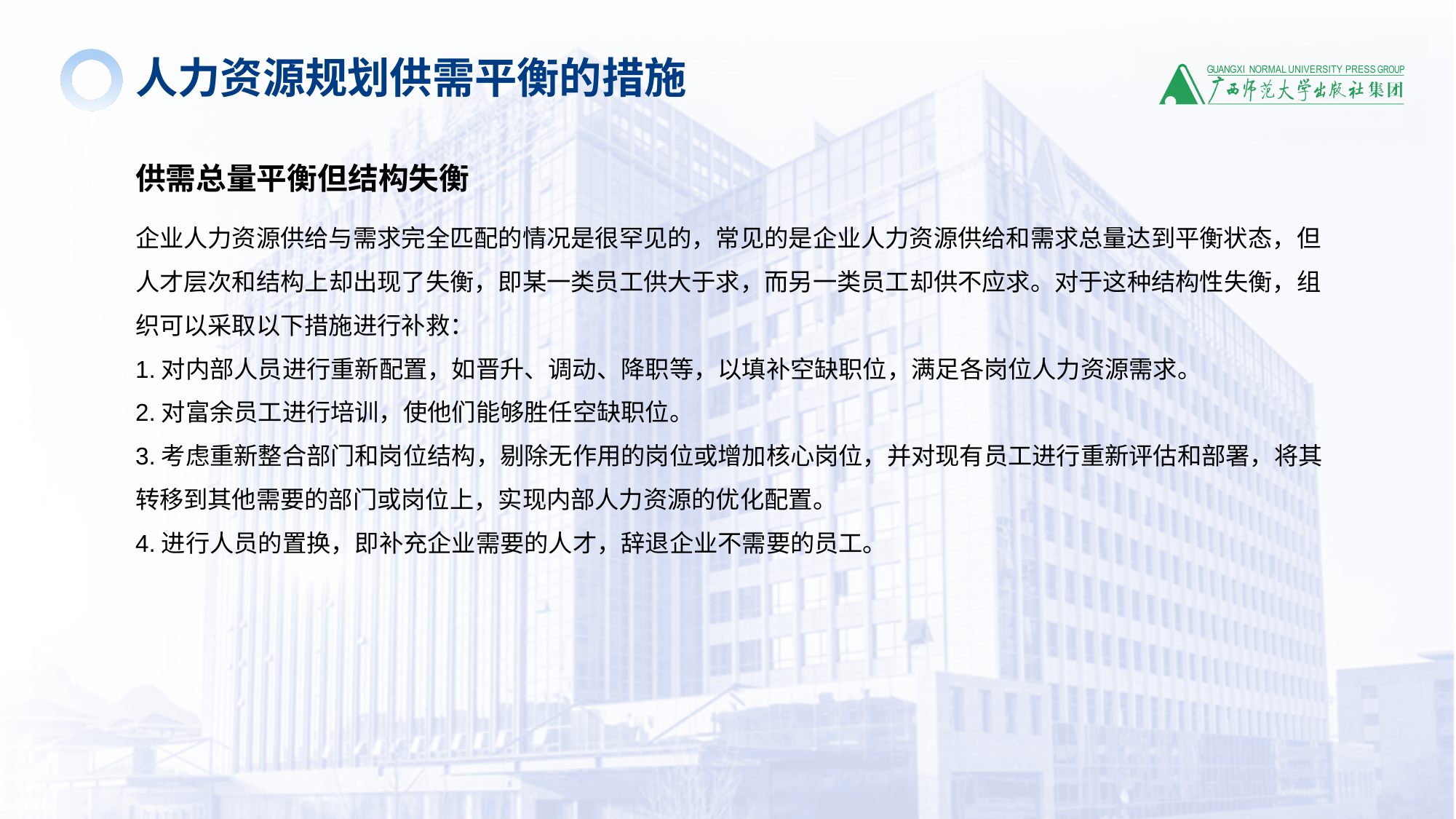

人力资源规划供需平衡的措施

供需总量平衡但结构失衡
企业人力资源供给与需求完全匹配的情况是很罕见的，常见的是企业人力资源供给和需求总量达到平衡状态，但人才层次和结构上却出现了失衡，即某一类员工供大于求，而另一类员工却供不应求。对于这种结构性失衡，组织可以采取以下措施进行补救：
1.对内部人员进行重新配置，如晋升、调动、降职等，以填补空缺职位，满足各岗位人力资源需求。
2.对富余员工进行培训，使他们能够胜任空缺职位。
3.考虑重新整合部门和岗位结构，剔除无作用的岗位或增加核心岗位，并对现有员工进行重新评估和部署，将其转移到其他需要的部门或岗位上，实现内部人力资源的优化配置。
4.进行人员的置换，即补充企业需要的人才，辞退企业不需要的员工。